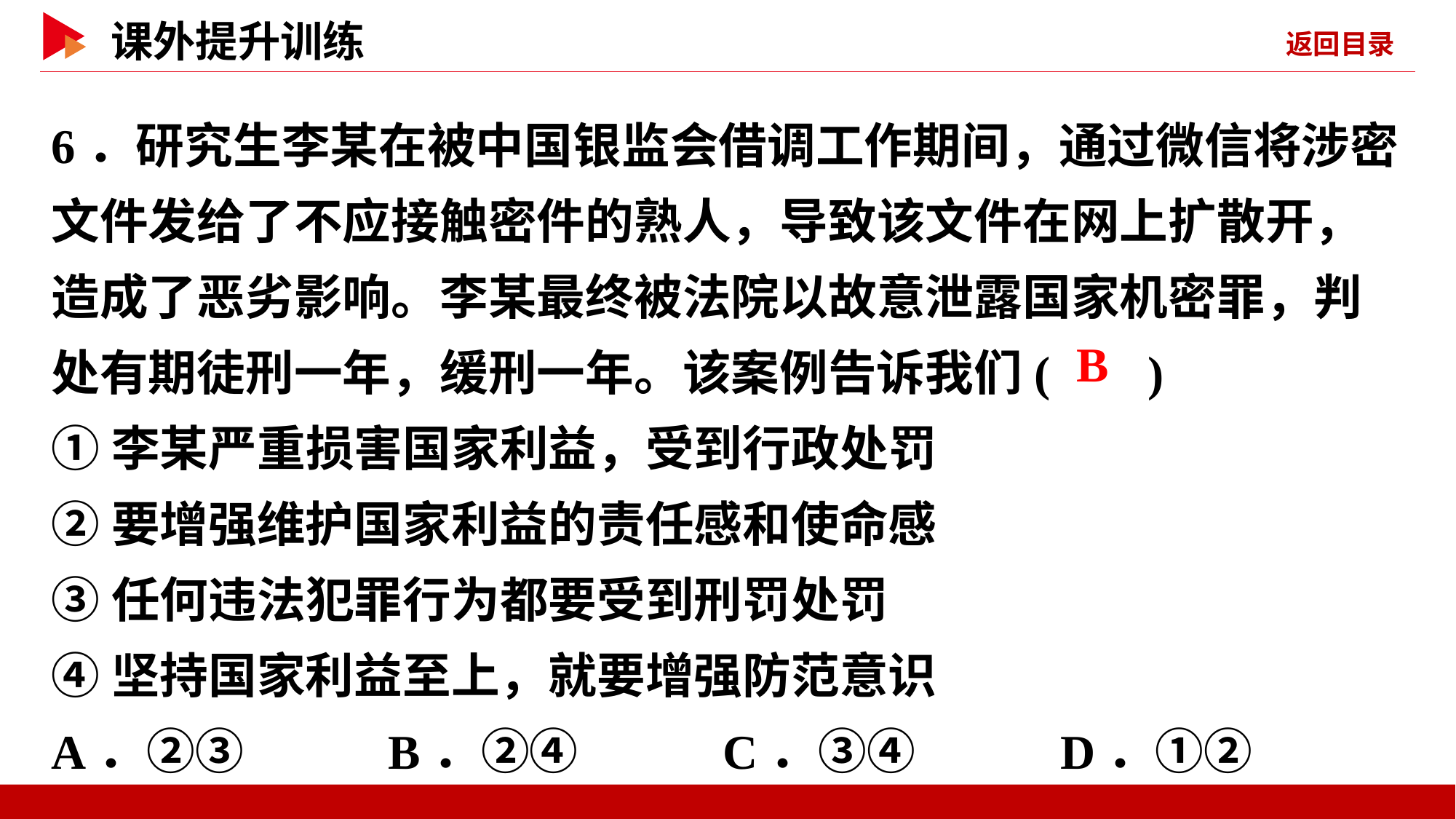

6．研究生李某在被中国银监会借调工作期间，通过微信将涉密文件发给了不应接触密件的熟人，导致该文件在网上扩散开，造成了恶劣影响。李某最终被法院以故意泄露国家机密罪，判处有期徒刑一年，缓刑一年。该案例告诉我们(        )
①李某严重损害国家利益，受到行政处罚
②要增强维护国家利益的责任感和使命感
③任何违法犯罪行为都要受到刑罚处罚
④坚持国家利益至上，就要增强防范意识
A．②③            B．②④            C．③④            D．①②
   B